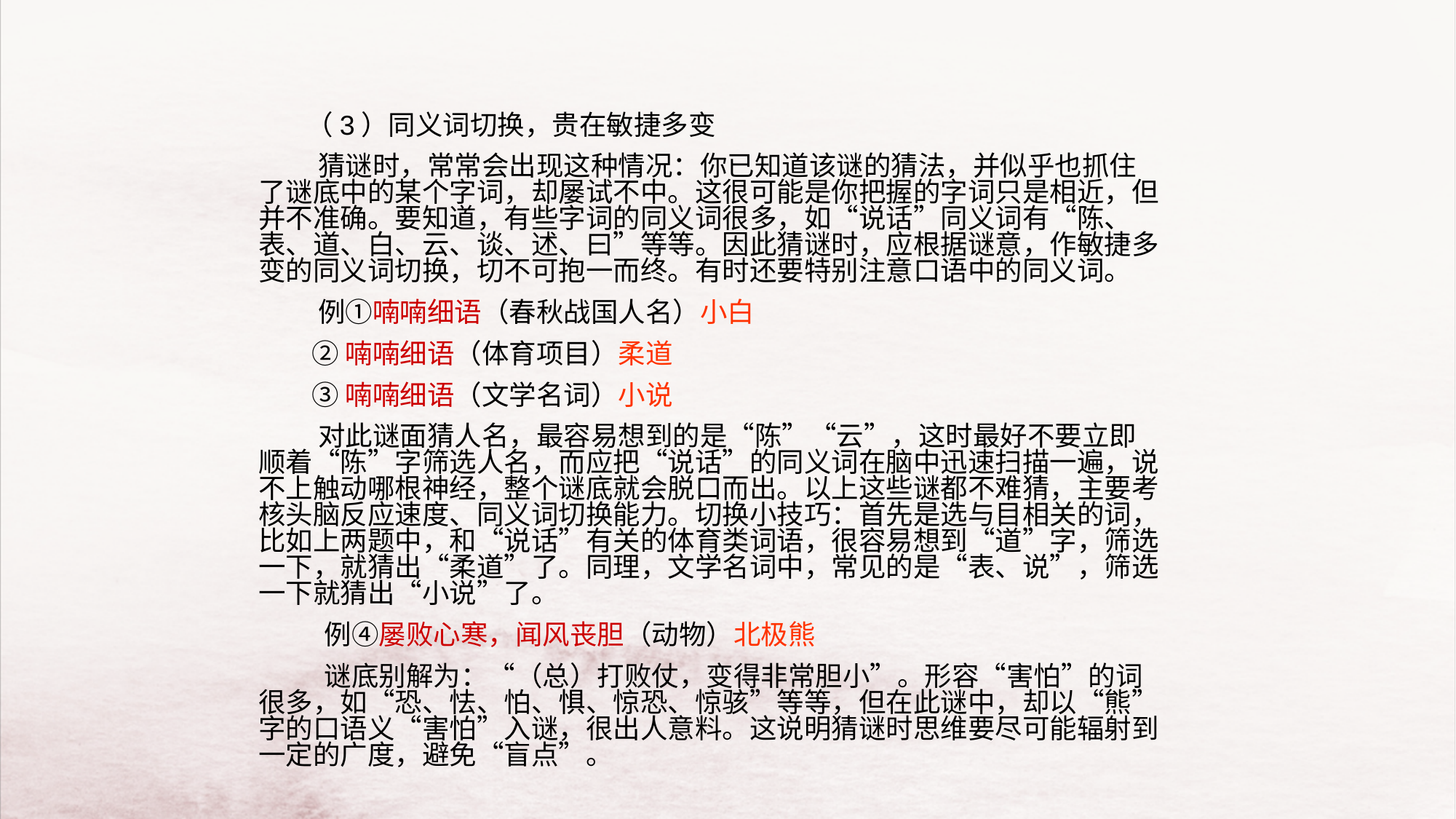

（3）同义词切换，贵在敏捷多变
             猜谜时，常常会出现这种情况：你已知道该谜的猜法，并似乎也抓住了谜底中的某个字词，却屡试不中。这很可能是你把握的字词只是相近，但并不准确。要知道，有些字词的同义词很多，如“说话”同义词有“陈、表、道、白、云、谈、述、曰”等等。因此猜谜时，应根据谜意，作敏捷多变的同义词切换，切不可抱一而终。有时还要特别注意口语中的同义词。
             例①喃喃细语（春秋战国人名）小白
             ②喃喃细语（体育项目）柔道
             ③喃喃细语（文学名词）小说
             对此谜面猜人名，最容易想到的是“陈”“云”，这时最好不要立即顺着“陈”字筛选人名，而应把“说话”的同义词在脑中迅速扫描一遍，说不上触动哪根神经，整个谜底就会脱口而出。以上这些谜都不难猜，主要考核头脑反应速度、同义词切换能力。切换小技巧：首先是选与目相关的词，比如上两题中，和“说话”有关的体育类词语，很容易想到“道”字，筛选一下，就猜出“柔道”了。同理，文学名词中，常见的是“表、说”，筛选一下就猜出“小说”了。
              例④屡败心寒，闻风丧胆（动物）北极熊
              谜底别解为：“（总）打败仗，变得非常胆小”。形容“害怕”的词很多，如“恐、怯、怕、惧、惊恐、惊骇”等等，但在此谜中，却以“熊”字的口语义“害怕”入谜，很出人意料。这说明猜谜时思维要尽可能辐射到一定的广度，避免“盲点”。